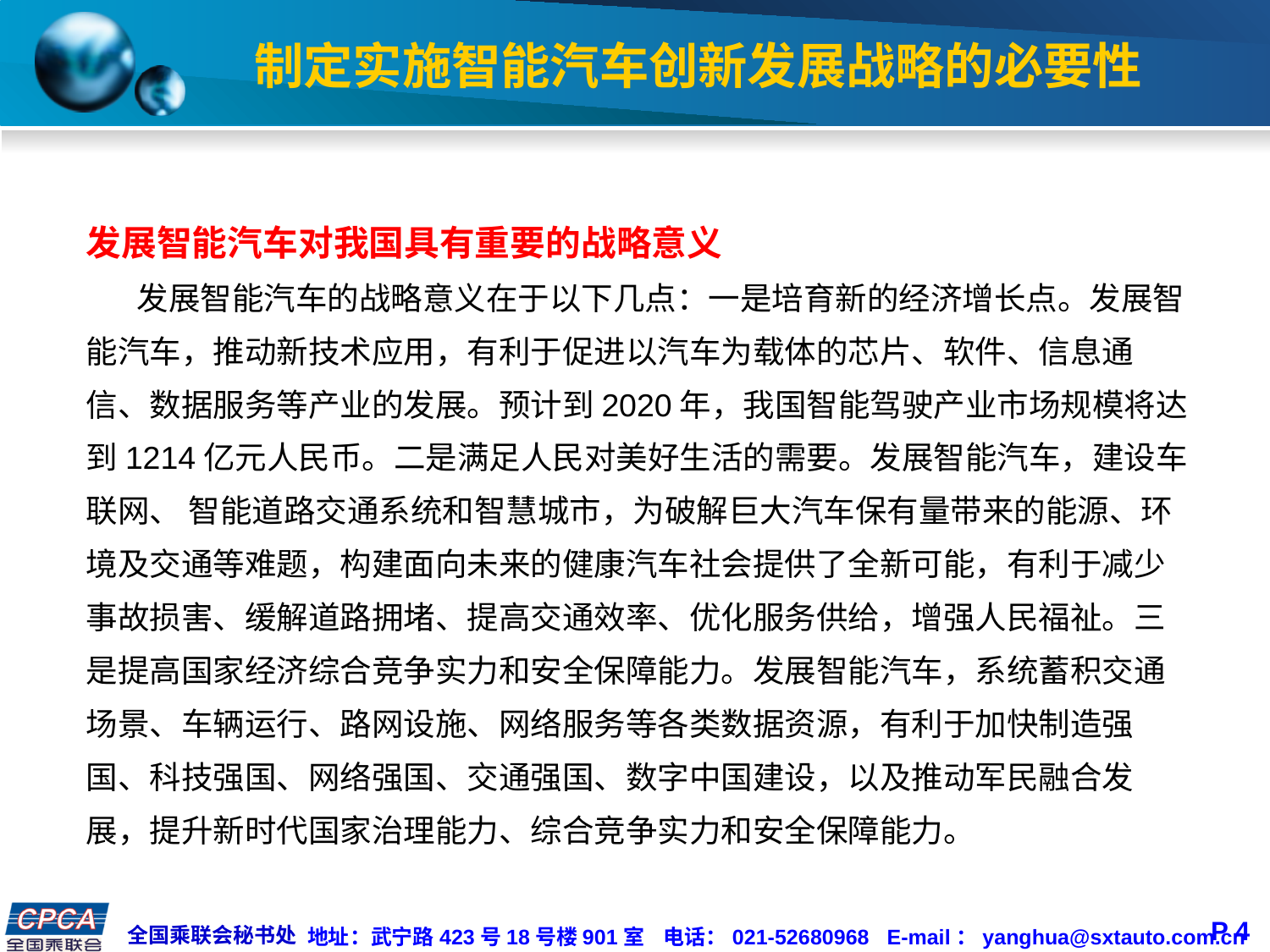

# 制定实施智能汽车创新发展战略的必要性
发展智能汽车对我国具有重要的战略意义
      发展智能汽车的战略意义在于以下几点：一是培育新的经济增长点。发展智能汽车，推动新技术应用，有利于促进以汽车为载体的芯片、软件、信息通信、数据服务等产业的发展。预计到2020年，我国智能驾驶产业市场规模将达到1214亿元人民币。二是满足人民对美好生活的需要。发展智能汽车，建设车联网、 智能道路交通系统和智慧城市，为破解巨大汽车保有量带来的能源、环境及交通等难题，构建面向未来的健康汽车社会提供了全新可能，有利于减少事故损害、缓解道路拥堵、提高交通效率、优化服务供给，增强人民福祉。三是提高国家经济综合竞争实力和安全保障能力。发展智能汽车，系统蓄积交通场景、车辆运行、路网设施、网络服务等各类数据资源，有利于加快制造强国、科技强国、网络强国、交通强国、数字中国建设，以及推动军民融合发展，提升新时代国家治理能力、综合竞争实力和安全保障能力。